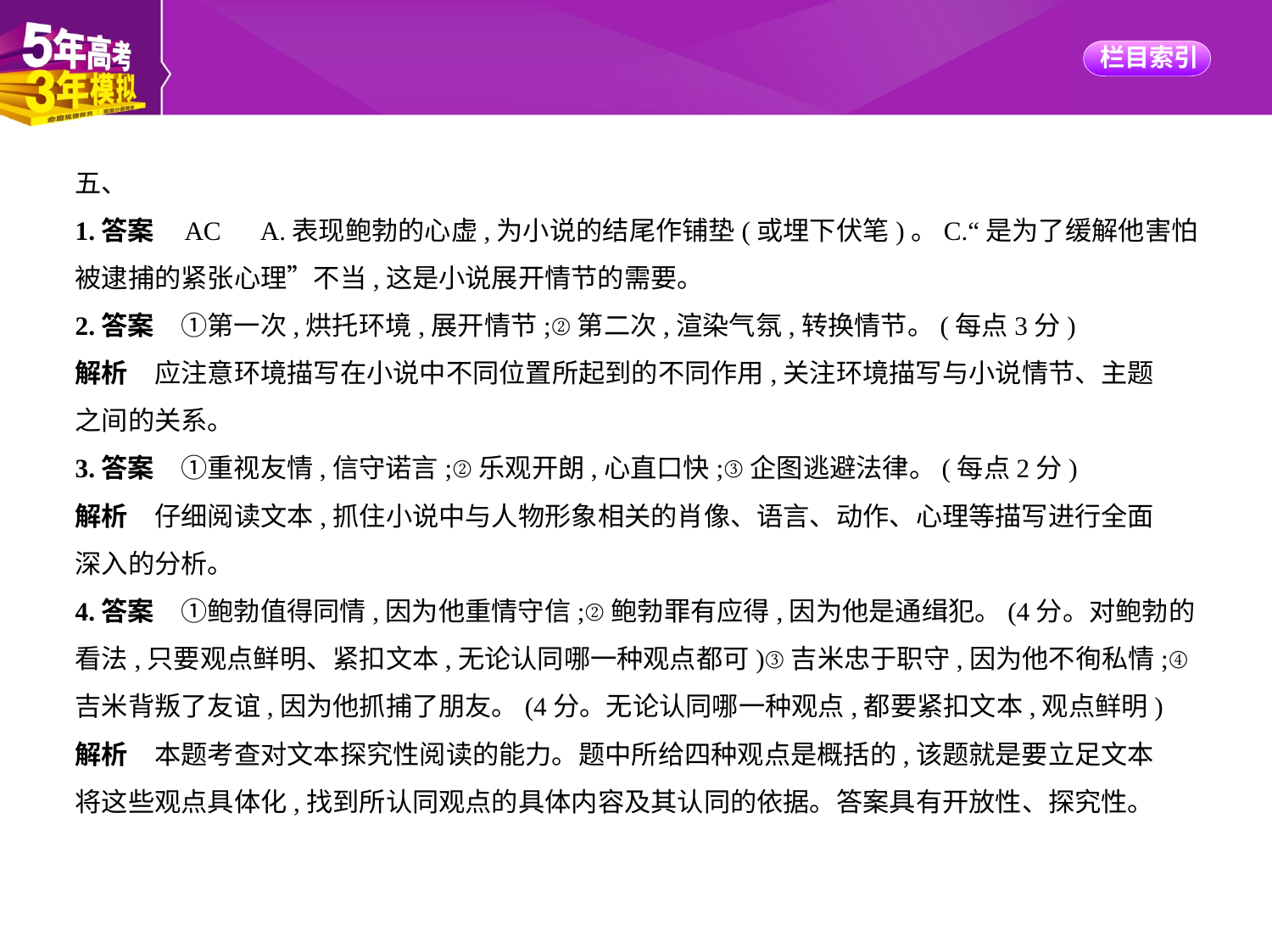

五、
1.答案    AC　A.表现鲍勃的心虚,为小说的结尾作铺垫(或埋下伏笔)。C.“是为了缓解他害怕
被逮捕的紧张心理”不当,这是小说展开情节的需要。
2.答案　①第一次,烘托环境,展开情节;②第二次,渲染气氛,转换情节。(每点3分)
解析　应注意环境描写在小说中不同位置所起到的不同作用,关注环境描写与小说情节、主题
之间的关系。
3.答案　①重视友情,信守诺言;②乐观开朗,心直口快;③企图逃避法律。(每点2分)
解析　仔细阅读文本,抓住小说中与人物形象相关的肖像、语言、动作、心理等描写进行全面
深入的分析。
4.答案　①鲍勃值得同情,因为他重情守信;②鲍勃罪有应得,因为他是通缉犯。(4分。对鲍勃的
看法,只要观点鲜明、紧扣文本,无论认同哪一种观点都可)③吉米忠于职守,因为他不徇私情;④
吉米背叛了友谊,因为他抓捕了朋友。(4分。无论认同哪一种观点,都要紧扣文本,观点鲜明)
解析　本题考查对文本探究性阅读的能力。题中所给四种观点是概括的,该题就是要立足文本
将这些观点具体化,找到所认同观点的具体内容及其认同的依据。答案具有开放性、探究性。